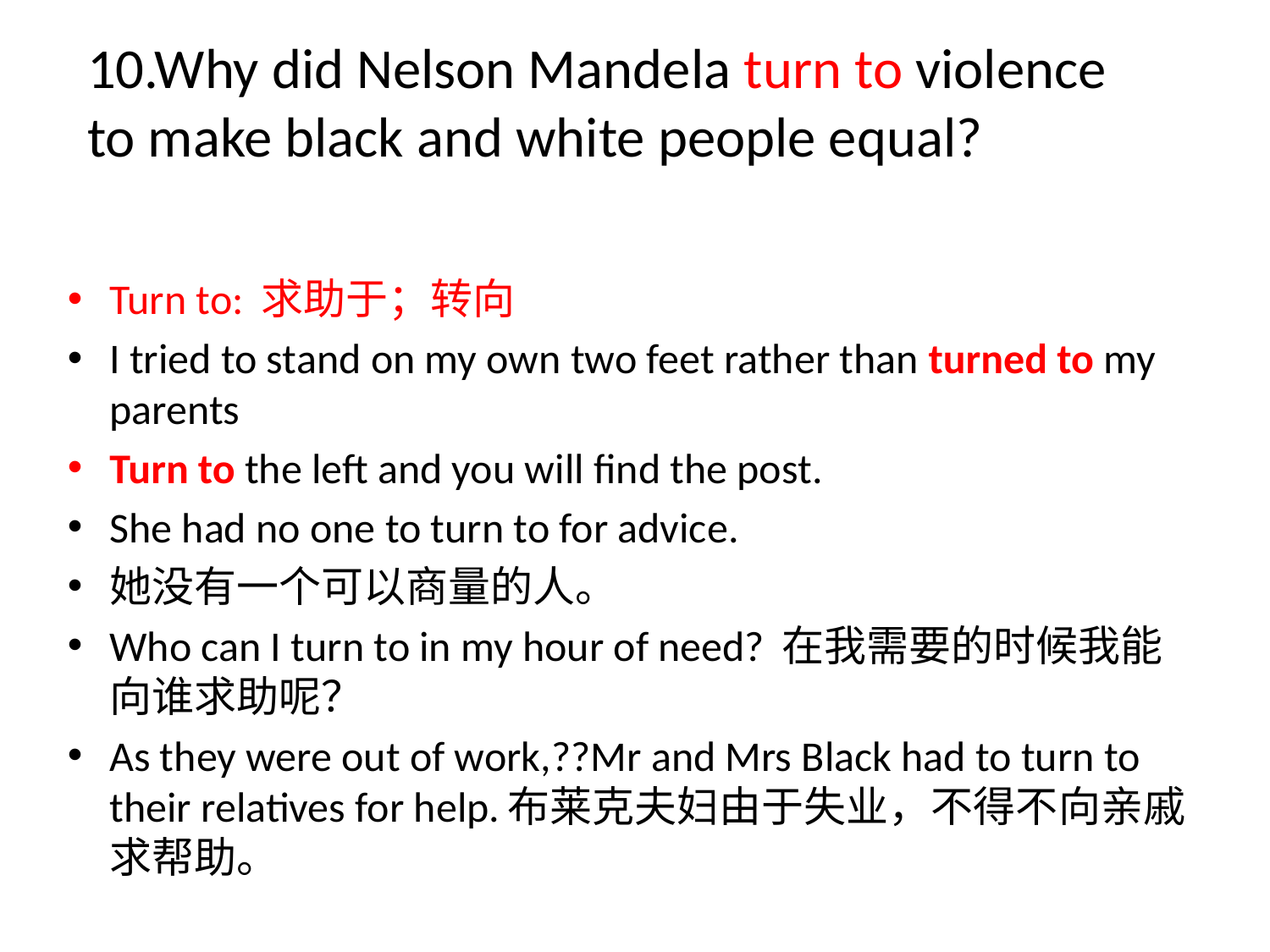

10.Why did Nelson Mandela turn to violence to make black and white people equal?
Turn to: 求助于；转向
I tried to stand on my own two feet rather than turned to my parents
Turn to the left and you will find the post.
She had no one to turn to for advice.
她没有一个可以商量的人。
Who can I turn to in my hour of need? 在我需要的时候我能向谁求助呢？
As they were out of work,??Mr and Mrs Black had to turn to their relatives for help.布莱克夫妇由于失业，不得不向亲戚求帮助。